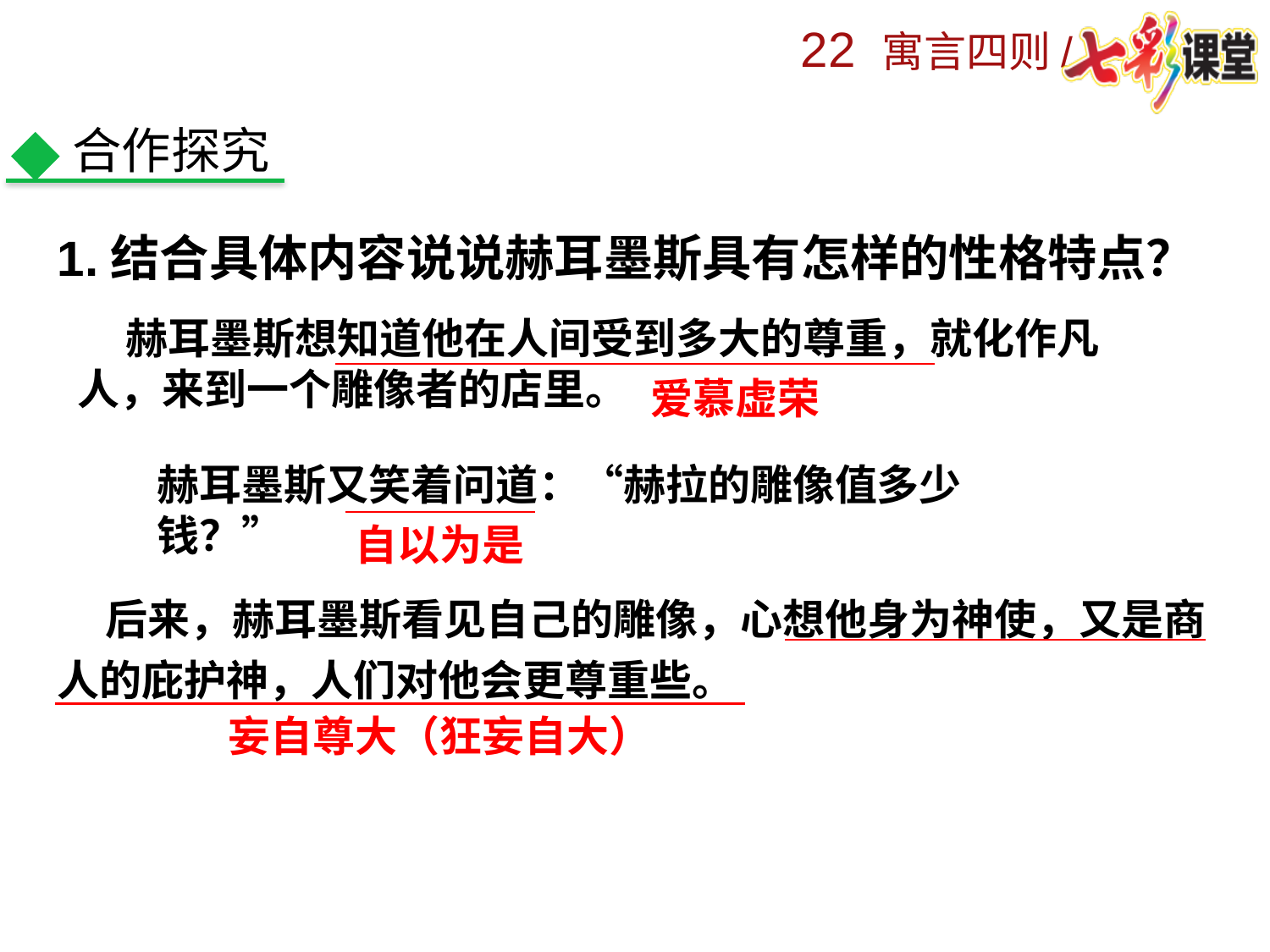

合作探究

1.结合具体内容说说赫耳墨斯具有怎样的性格特点？
    赫耳墨斯想知道他在人间受到多大的尊重，就化作凡人，来到一个雕像者的店里。
爱慕虚荣
赫耳墨斯又笑着问道：“赫拉的雕像值多少钱？”
自以为是
    后来，赫耳墨斯看见自己的雕像，心想他身为神使，又是商人的庇护神，人们对他会更尊重些。
妄自尊大（狂妄自大）